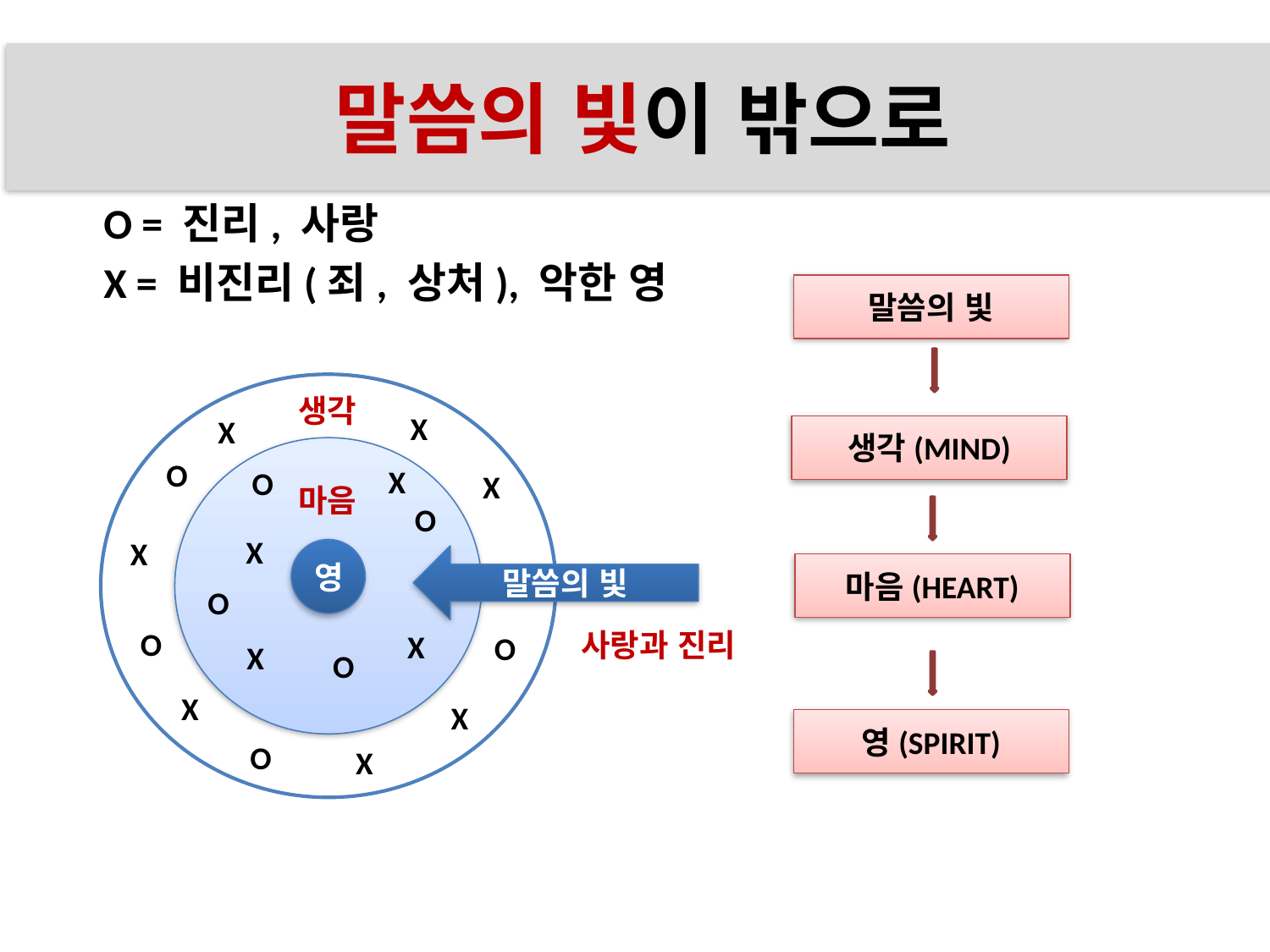

# 마음의 구조
말씀의 빛이 밖으로
  O = 진리, 사랑
  X = 비진리(죄, 상처), 악한 영
말씀의 빛

생
생각
X
X
생각(MIND)

O
X
O
X
마음
O

X
X
영
말씀의 빛
마음(HEART)
O
O
사랑과 진리
X
O
X
O

X
X
영(SPIRIT)
O
X